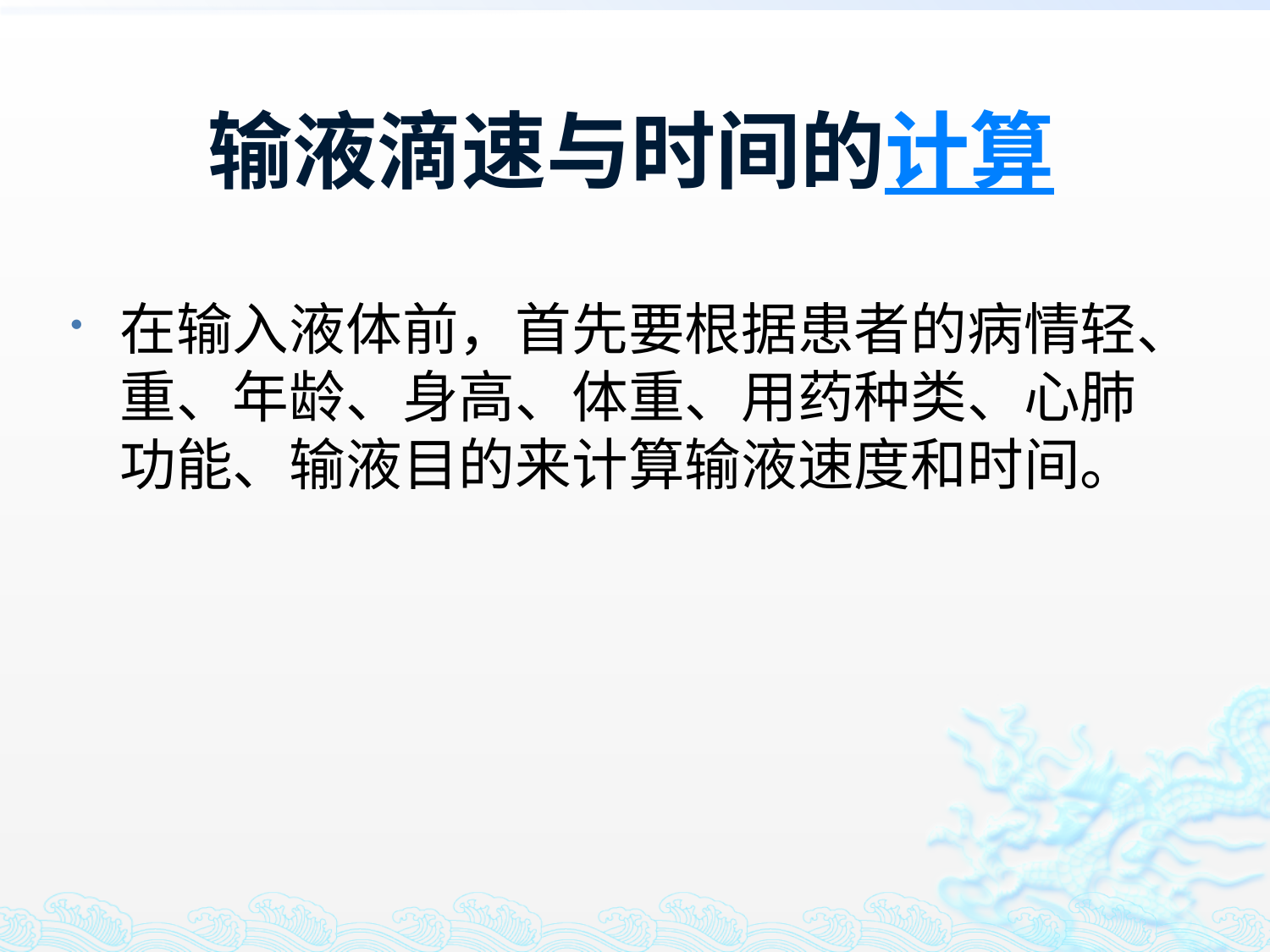

# 输液滴速与时间的计算
在输入液体前，首先要根据患者的病情轻、重、年龄、身高、体重、用药种类、心肺功能、输液目的来计算输液速度和时间。